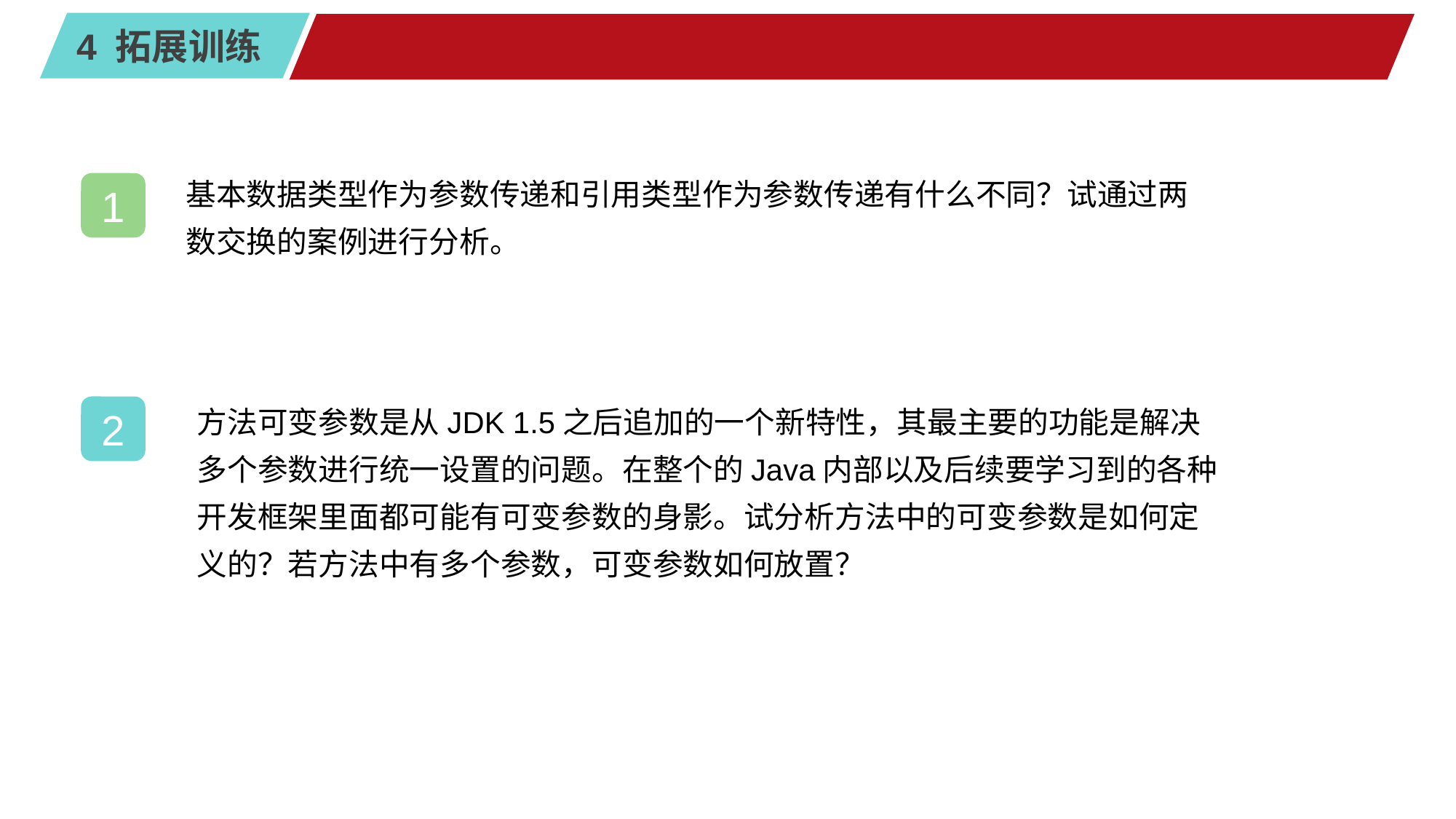

#
基本数据类型作为参数传递和引用类型作为参数传递有什么不同？试通过两数交换的案例进行分析。
1
方法可变参数是从JDK 1.5之后追加的一个新特性，其最主要的功能是解决多个参数进行统一设置的问题。在整个的Java内部以及后续要学习到的各种开发框架里面都可能有可变参数的身影。试分析方法中的可变参数是如何定义的？若方法中有多个参数，可变参数如何放置？
2